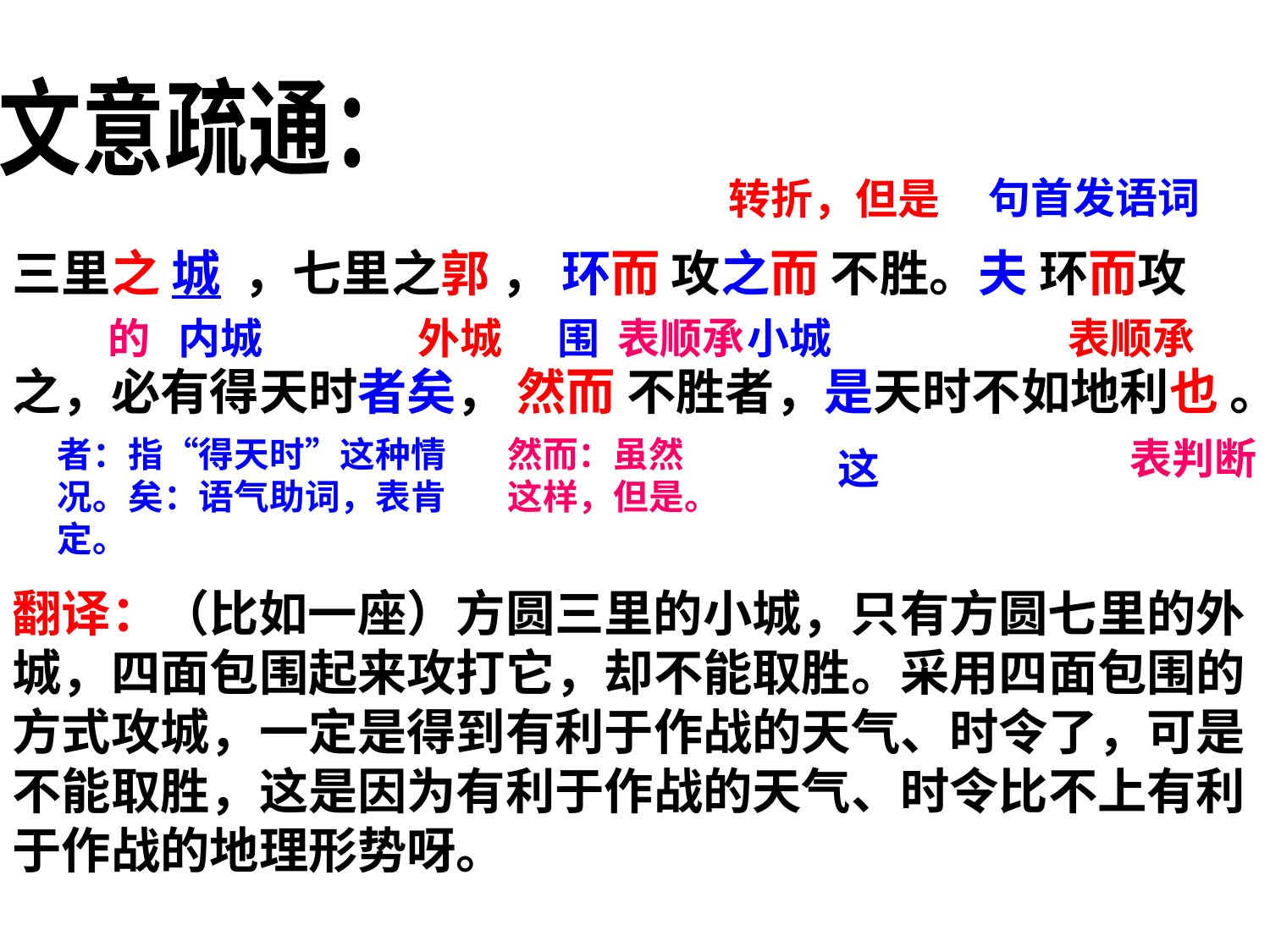

文意疏通：

句首发语词
转折，但是
三里之 城  ，七里之郭 ， 环而 攻之而 不胜。夫 环而攻

之，必有得天时者矣， 然而 不胜者，是天时不如地利也 。

的
内城
外城
围
表顺承
小城
表顺承

者：指“得天时”这种情况。矣：语气助词，表肯定。
然而：虽然这样，但是。
表判断
这
翻译：（比如一座）方圆三里的小城，只有方圆七里的外城，四面包围起来攻打它，却不能取胜。采用四面包围的方式攻城，一定是得到有利于作战的天气、时令了，可是不能取胜，这是因为有利于作战的天气、时令比不上有利于作战的地理形势呀。